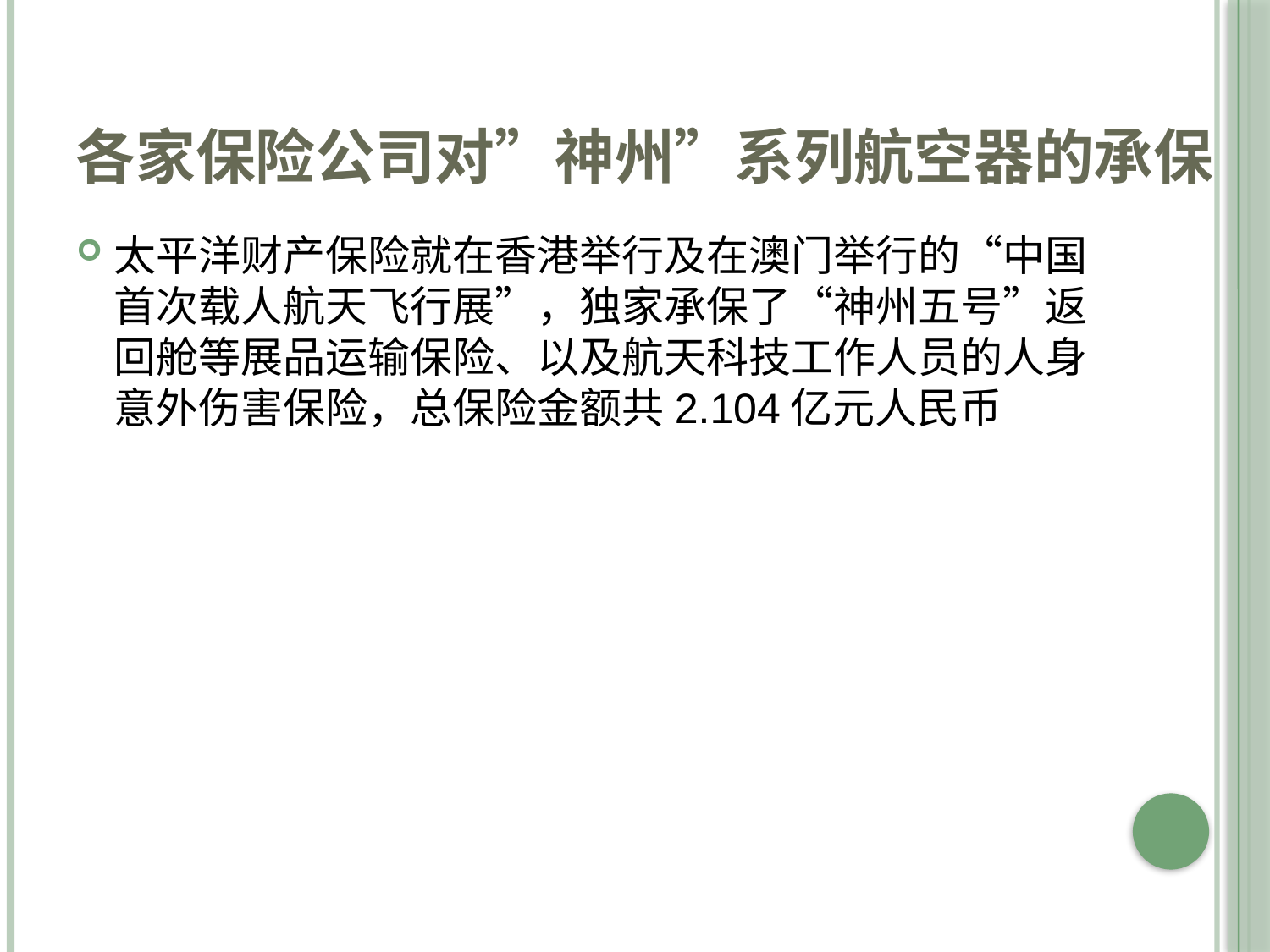

# 各家保险公司对”神州”系列航空器的承保
太平洋财产保险就在香港举行及在澳门举行的“中国首次载人航天飞行展”，独家承保了“神州五号”返回舱等展品运输保险、以及航天科技工作人员的人身意外伤害保险，总保险金额共2.104亿元人民币